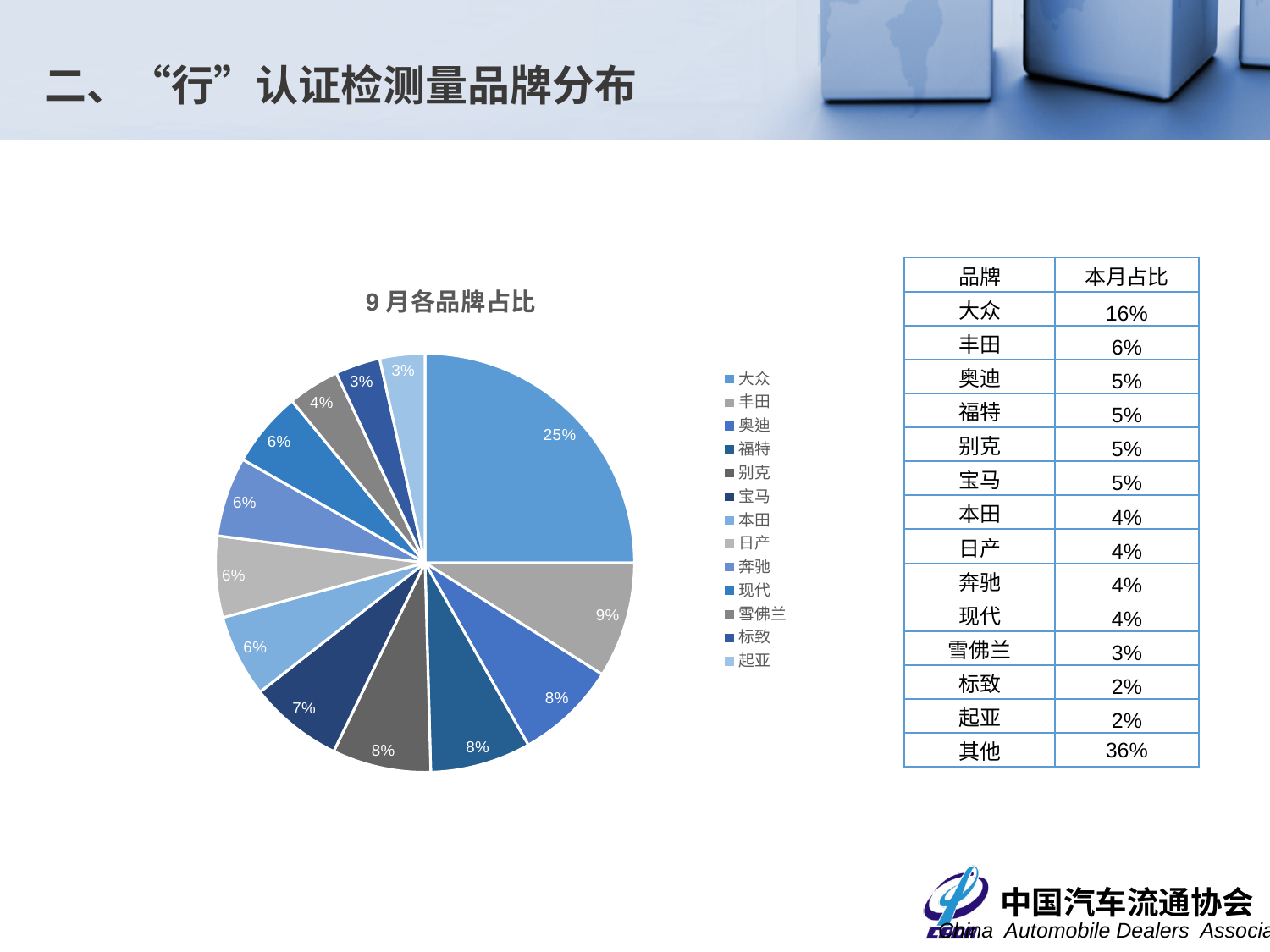

二、“行”认证检测量品牌分布

### Chart: 9月各品牌占比

| Category |  |
|---|---|
| 大众 | 0.16064638783269963 |
| 丰田 | 0.05750950570342205 |
| 奥迪 | 0.05038022813688213 |
| 福特 | 0.04990494296577947 |
| 别克 | 0.04895437262357415 |
| 宝马 | 0.04657794676806084 |
| 本田 | 0.0408745247148289 |
| 日产 | 0.040399239543726234 |
| 奔驰 | 0.03944866920152091 |
| 现代 | 0.03754752851711027 |
| 雪佛兰 | 0.025665399239543727 |
| 标致 | 0.022338403041825095 |
| 起亚 | 0.022338403041825095 |
| 品牌 | 本月占比 |
| --- | --- |
| 大众 | 16% |
| 丰田 | 6% |
| 奥迪 | 5% |
| 福特 | 5% |
| 别克 | 5% |
| 宝马 | 5% |
| 本田 | 4% |
| 日产 | 4% |
| 奔驰 | 4% |
| 现代 | 4% |
| 雪佛兰 | 3% |
| 标致 | 2% |
| 起亚 | 2% |
| 其他 | 36% |